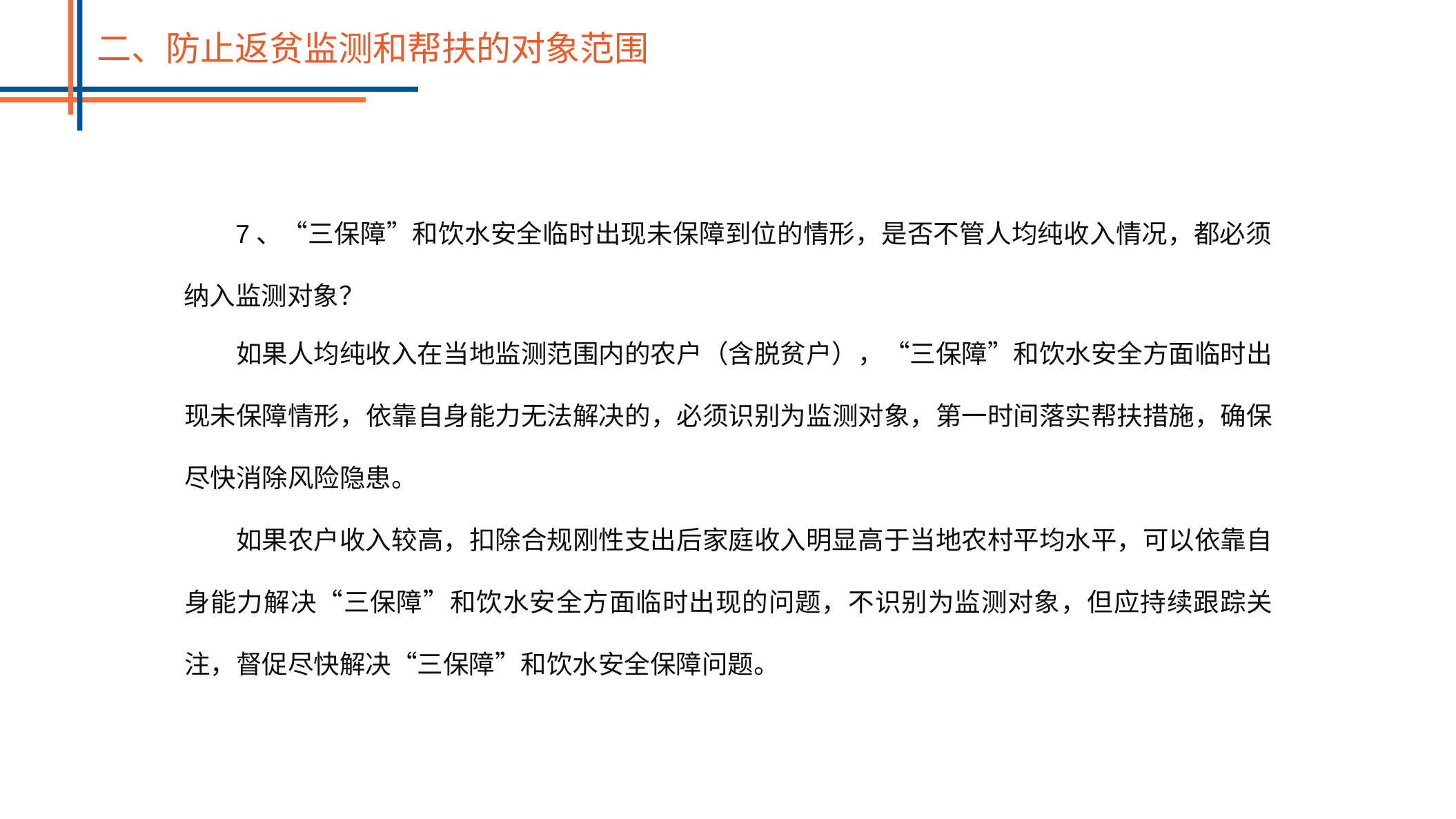

二、防止返贫监测和帮扶的对象范围

7、“三保障”和饮水安全临时出现未保障到位的情形，是否不管人均纯收入情况，都必须纳入监测对象？
如果人均纯收入在当地监测范围内的农户（含脱贫户），“三保障”和饮水安全方面临时出现未保障情形，依靠自身能力无法解决的，必须识别为监测对象，第一时间落实帮扶措施，确保尽快消除风险隐患。
如果农户收入较高，扣除合规刚性支出后家庭收入明显高于当地农村平均水平，可以依靠自身能力解决“三保障”和饮水安全方面临时出现的问题，不识别为监测对象，但应持续跟踪关注，督促尽快解决“三保障”和饮水安全保障问题。